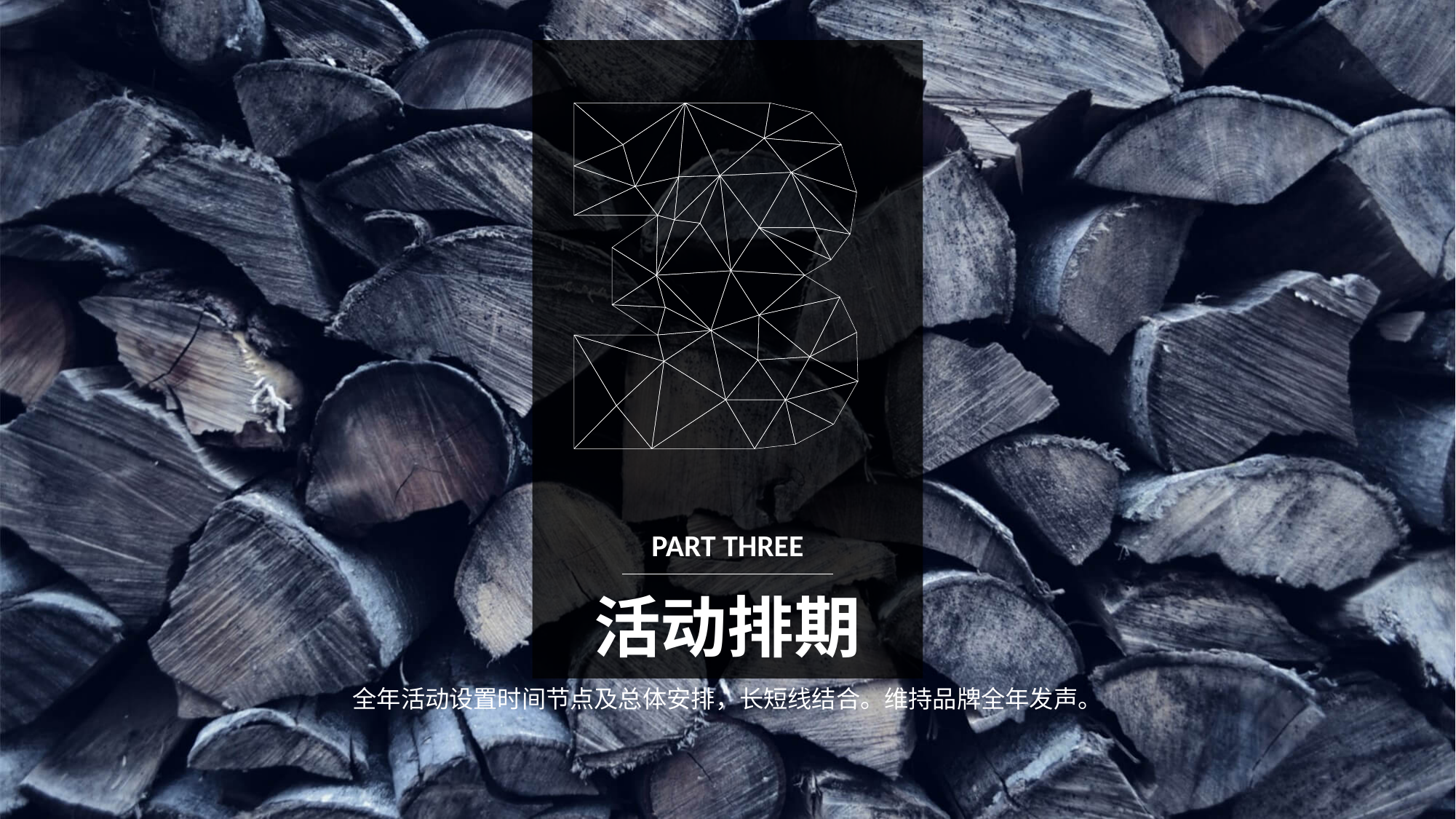

PART THREE
活动排期
全年活动设置时间节点及总体安排，长短线结合。维持品牌全年发声。